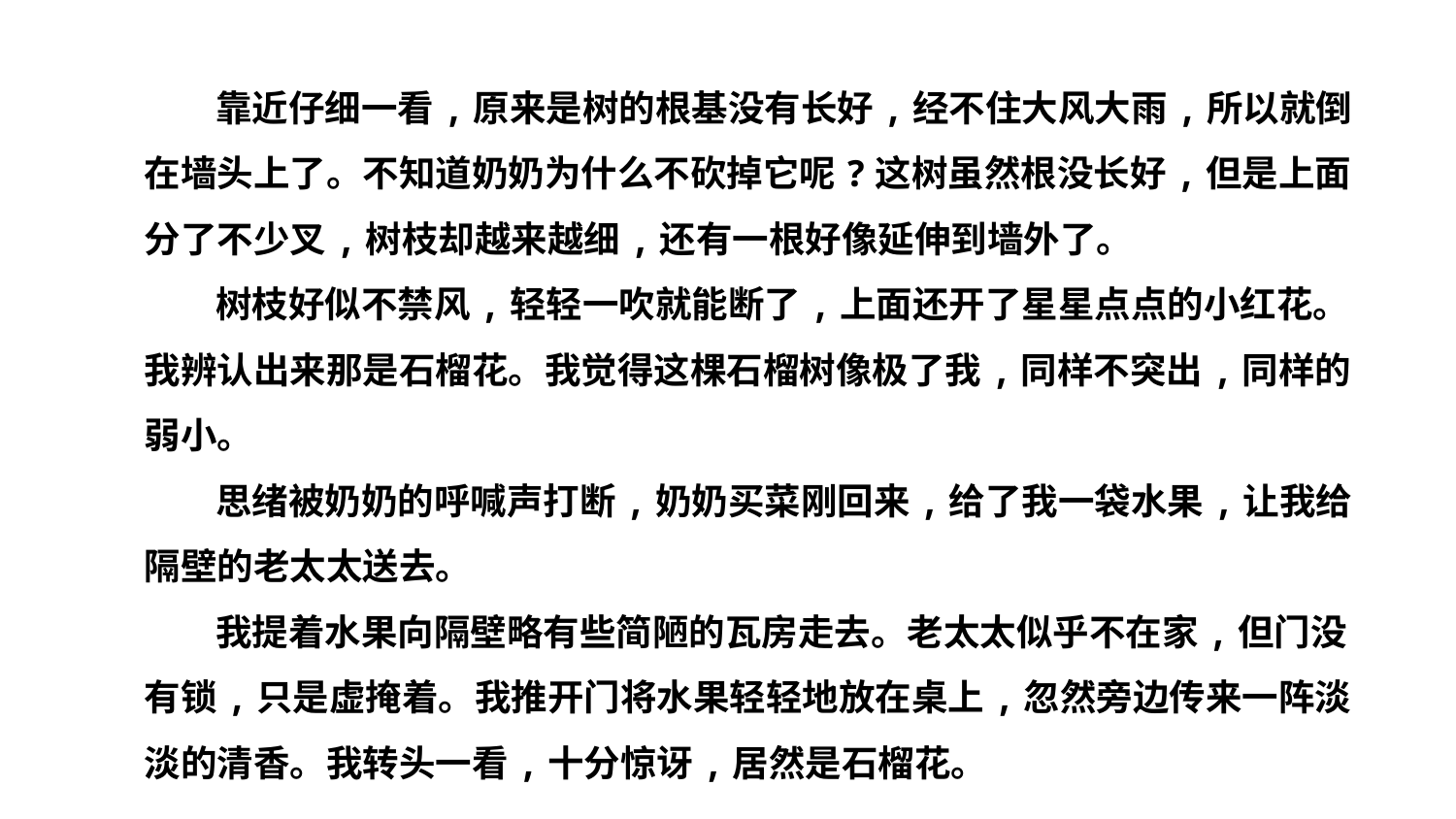

靠近仔细一看,原来是树的根基没有长好,经不住大风大雨,所以就倒在墙头上了。不知道奶奶为什么不砍掉它呢?这树虽然根没长好,但是上面分了不少叉,树枝却越来越细,还有一根好像延伸到墙外了。
树枝好似不禁风,轻轻一吹就能断了,上面还开了星星点点的小红花。我辨认出来那是石榴花。我觉得这棵石榴树像极了我,同样不突出,同样的弱小。
思绪被奶奶的呼喊声打断,奶奶买菜刚回来,给了我一袋水果,让我给隔壁的老太太送去。
我提着水果向隔壁略有些简陋的瓦房走去。老太太似乎不在家,但门没有锁,只是虚掩着。我推开门将水果轻轻地放在桌上,忽然旁边传来一阵淡淡的清香。我转头一看,十分惊讶,居然是石榴花。